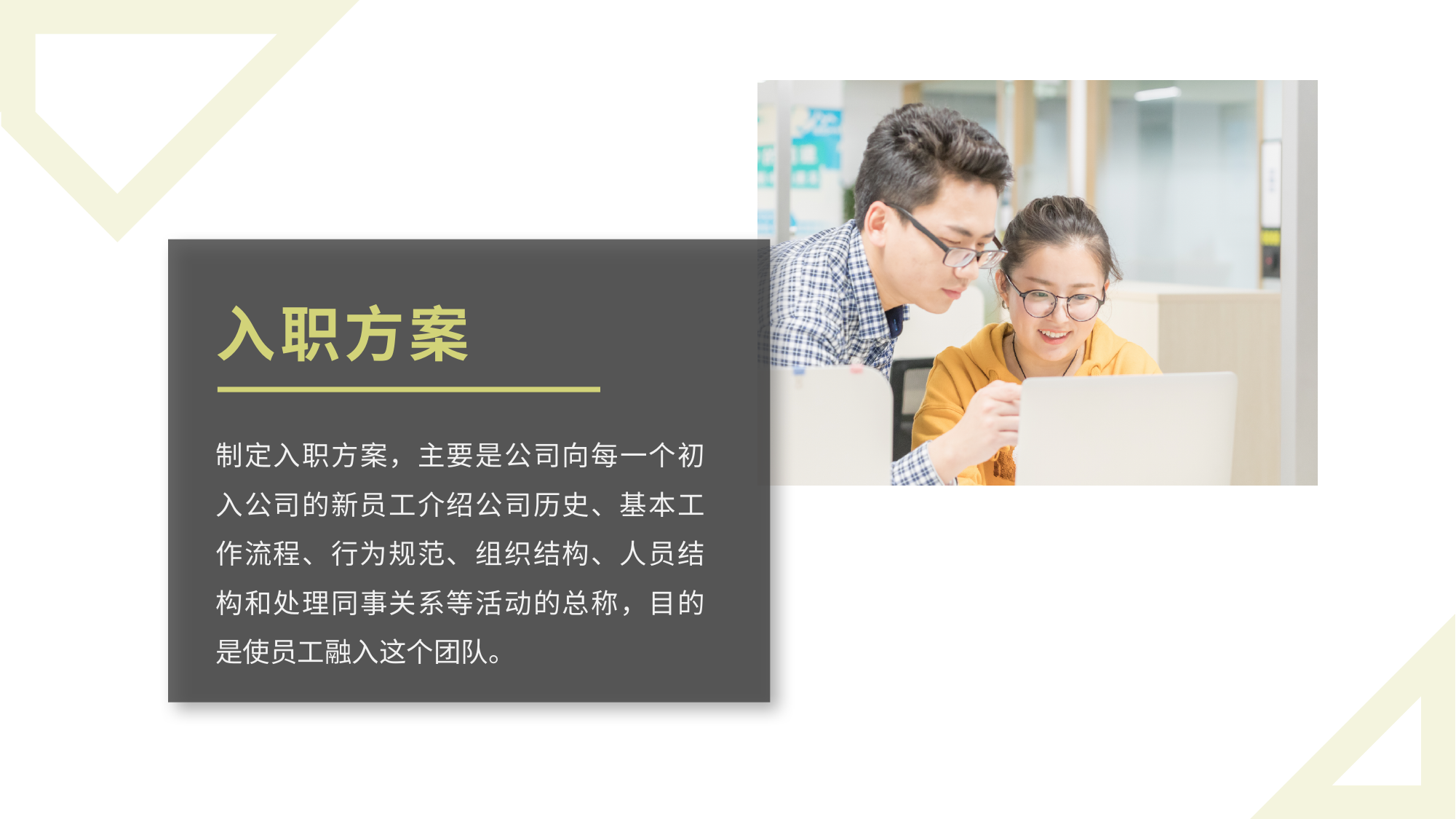

入职方案

制定入职方案，主要是公司向每一个初入公司的新员工介绍公司历史、基本工作流程、行为规范、组织结构、人员结构和处理同事关系等活动的总称，目的是使员工融入这个团队。